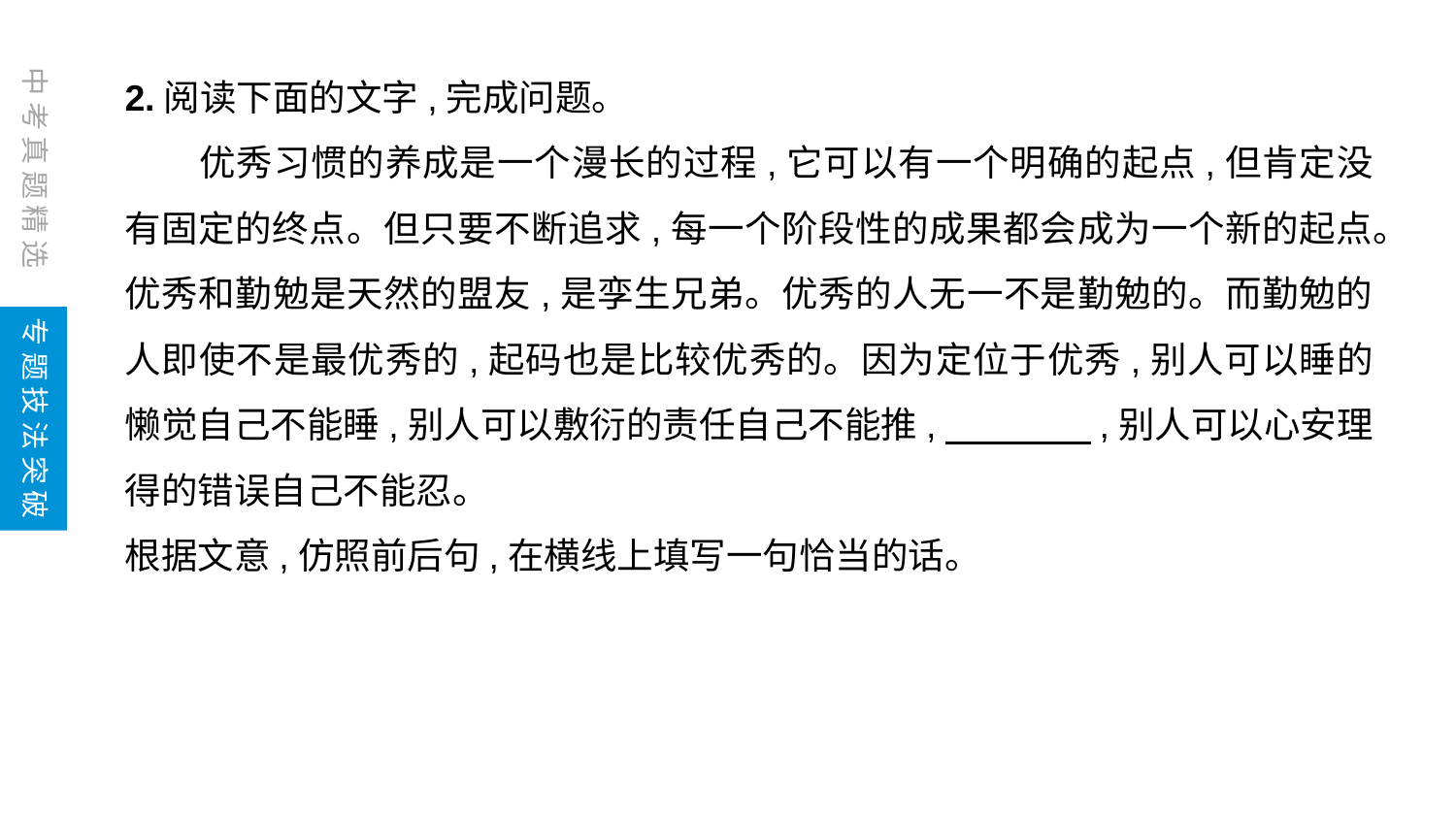

2.阅读下面的文字,完成问题。
　　优秀习惯的养成是一个漫长的过程,它可以有一个明确的起点,但肯定没有固定的终点。但只要不断追求,每一个阶段性的成果都会成为一个新的起点。优秀和勤勉是天然的盟友,是孪生兄弟。优秀的人无一不是勤勉的。而勤勉的人即使不是最优秀的,起码也是比较优秀的。因为定位于优秀,别人可以睡的懒觉自己不能睡,别人可以敷衍的责任自己不能推,　　　　,别人可以心安理得的错误自己不能忍。
根据文意,仿照前后句,在横线上填写一句恰当的话。
中考真题精选

专题技法突破